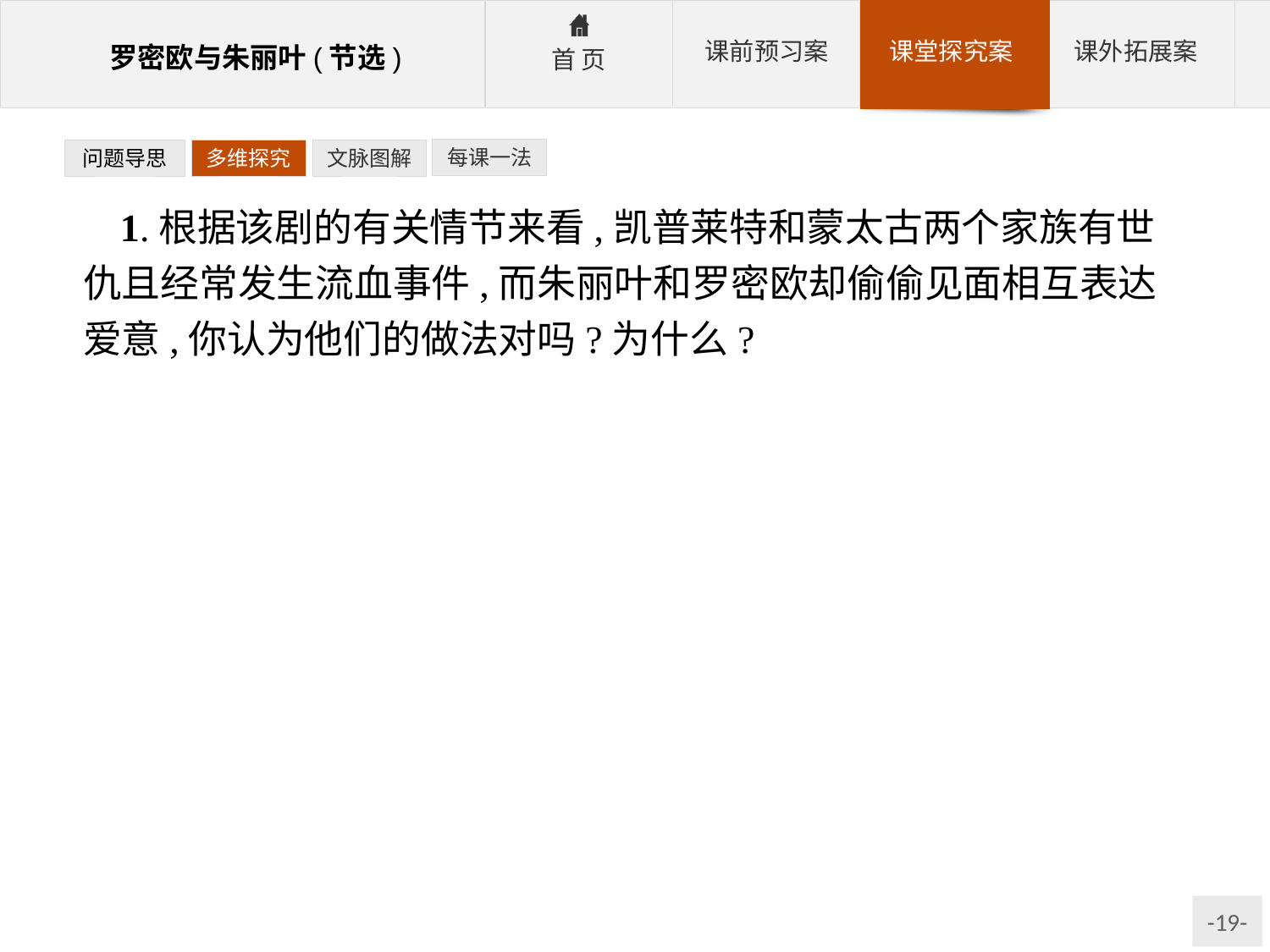

每课一法
问题导思
多维探究
文脉图解
1.根据该剧的有关情节来看,凯普莱特和蒙太古两个家族有世仇且经常发生流血事件,而朱丽叶和罗密欧却偷偷见面相互表达爱意,你认为他们的做法对吗?为什么?
提示:该题是探究题,首先明确自己的观点,然后阐述理由。注意观点的合理性。理由的阐述应结合剧作本身,同时还要考虑时代发展与社会进步的要求。
参考答案:剧中罗密欧与朱丽叶敢于打破传统观念,冲破封建束缚,不顾二人家族有世仇这一巨大阻力去追求幸福生活,首先应肯定二人的做法是可取的。如果没有这两个人对爱情的执著追求,如果没有这两个人在剧情发展中的双双殉情,永远也不会有凯普莱特和蒙太古两个家族仇恨的化解;如果没有更多的像罗密欧与朱丽叶这样敢于冲破封建束缚的人去努力,社会就会停滞不前,我们会永远生活在旧制度的束缚之中。